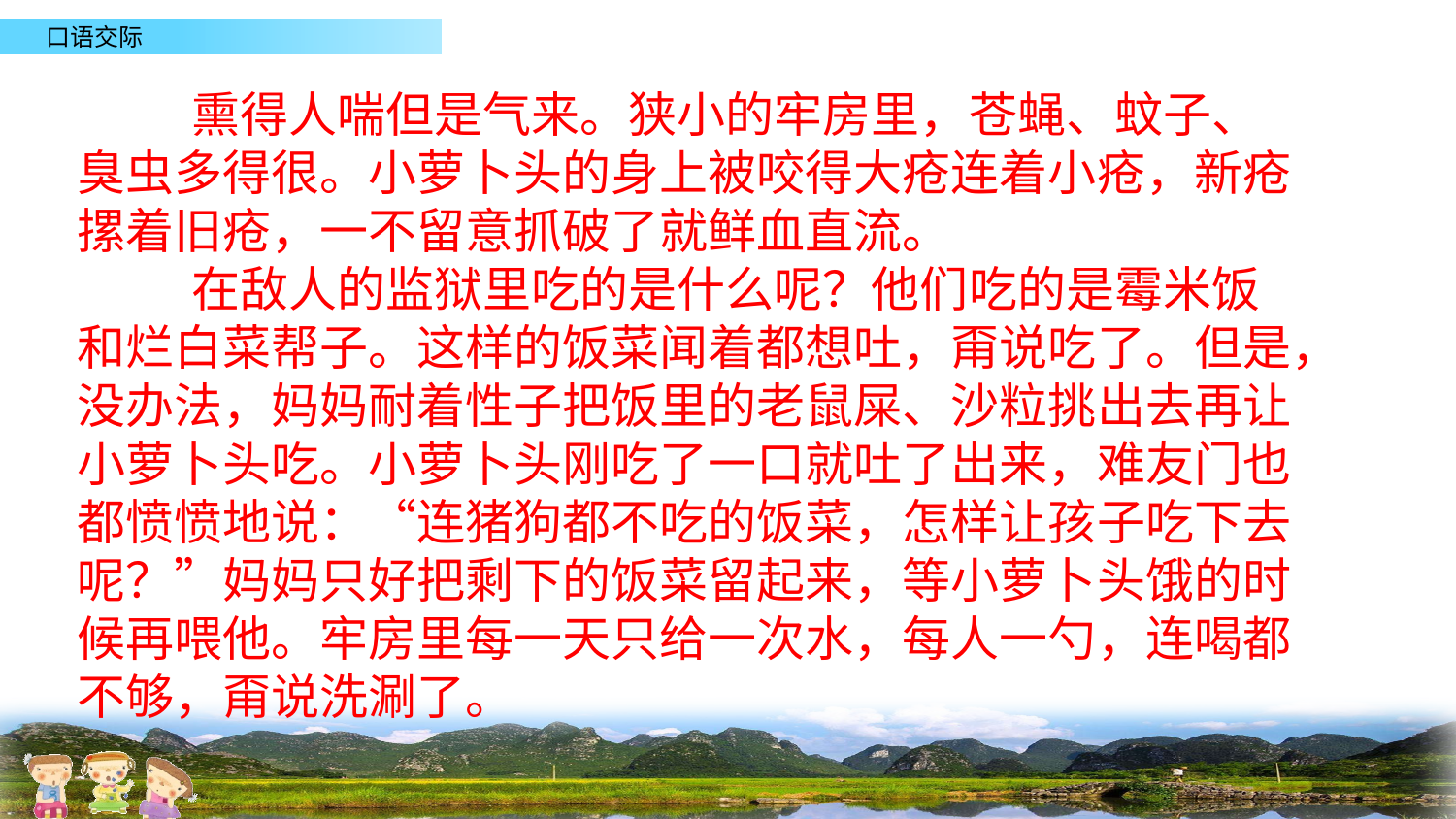

熏得人喘但是气来。狭小的牢房里，苍蝇、蚊子、臭虫多得很。小萝卜头的身上被咬得大疮连着小疮，新疮摞着旧疮，一不留意抓破了就鲜血直流。
在敌人的监狱里吃的是什么呢？他们吃的是霉米饭和烂白菜帮子。这样的饭菜闻着都想吐，甭说吃了。但是，没办法，妈妈耐着性子把饭里的老鼠屎、沙粒挑出去再让小萝卜头吃。小萝卜头刚吃了一口就吐了出来，难友门也都愤愤地说：“连猪狗都不吃的饭菜，怎样让孩子吃下去呢？”妈妈只好把剩下的饭菜留起来，等小萝卜头饿的时候再喂他。牢房里每一天只给一次水，每人一勺，连喝都不够，甭说洗涮了。